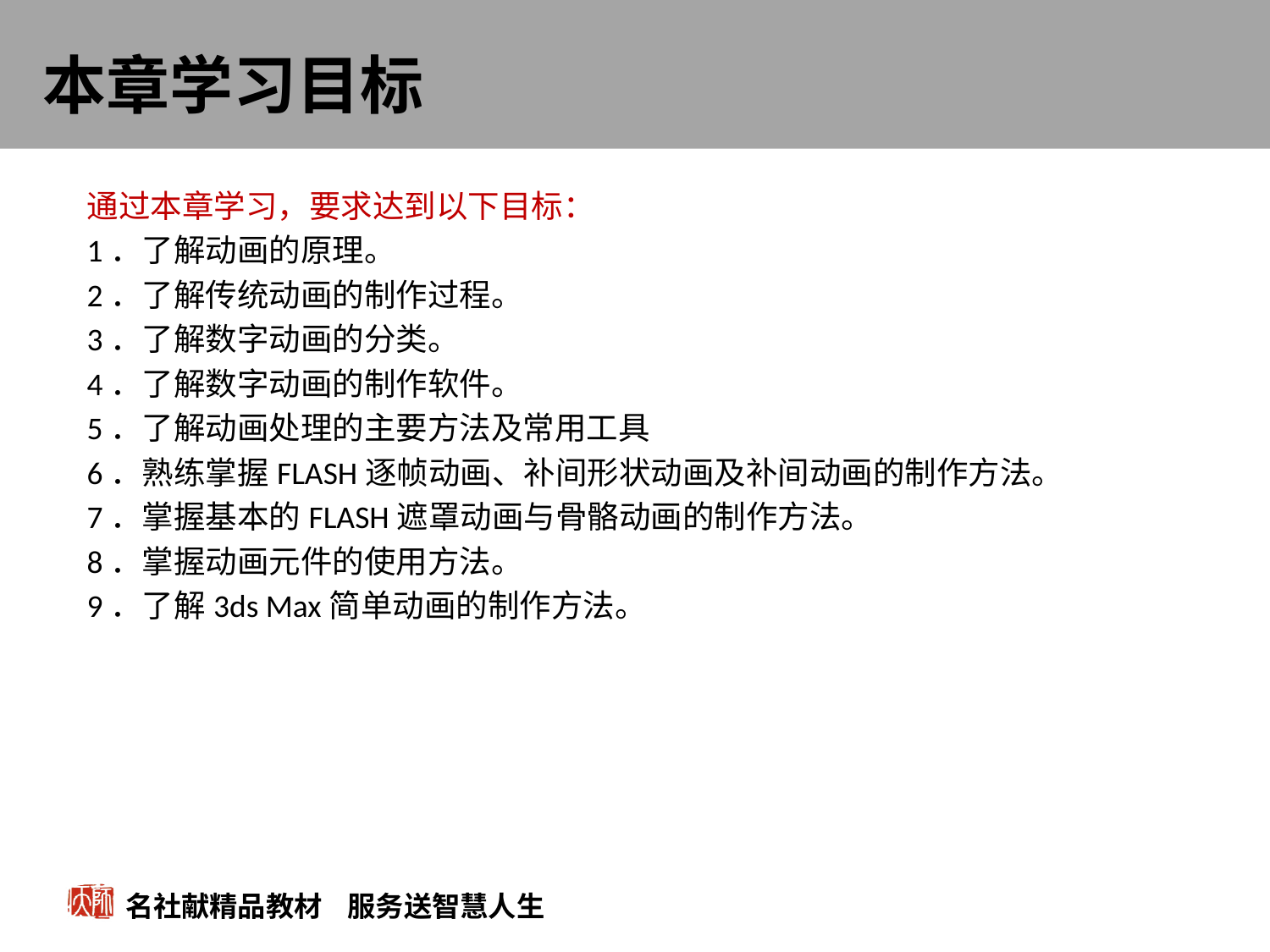

# 本章学习目标
通过本章学习，要求达到以下目标：
1．了解动画的原理。
2．了解传统动画的制作过程。
3．了解数字动画的分类。
4．了解数字动画的制作软件。
5．了解动画处理的主要方法及常用工具
6．熟练掌握FLASH逐帧动画、补间形状动画及补间动画的制作方法。
7．掌握基本的FLASH遮罩动画与骨骼动画的制作方法。
8．掌握动画元件的使用方法。
9．了解3ds Max简单动画的制作方法。